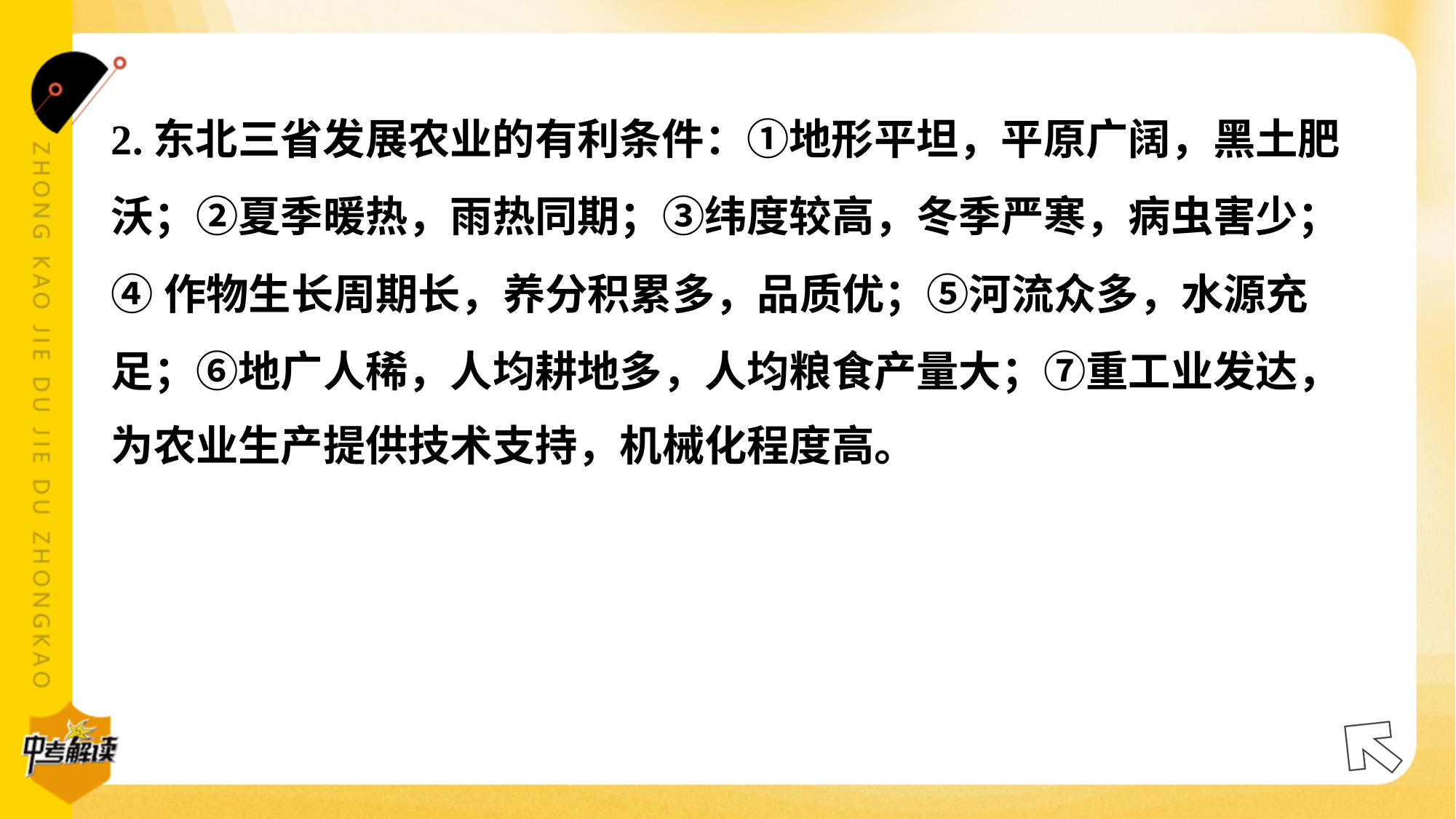

2.东北三省发展农业的有利条件：①地形平坦，平原广阔，黑土肥
沃；②夏季暖热，雨热同期；③纬度较高，冬季严寒，病虫害少；
④作物生长周期长，养分积累多，品质优；⑤河流众多，水源充
足；⑥地广人稀，人均耕地多，人均粮食产量大；⑦重工业发达，
为农业生产提供技术支持，机械化程度高。